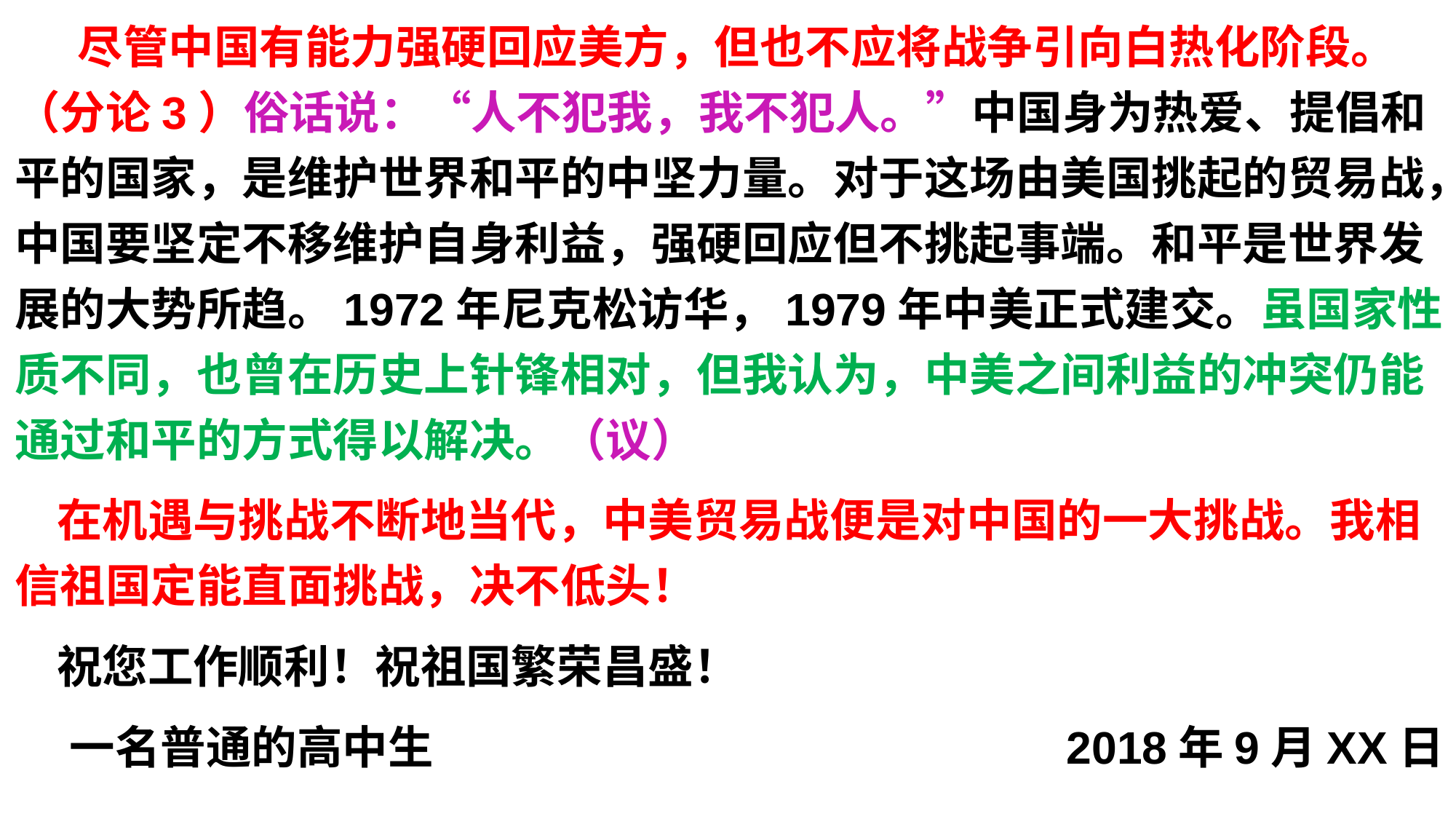

尽管中国有能力强硬回应美方，但也不应将战争引向白热化阶段。（分论3）俗话说：“人不犯我，我不犯人。”中国身为热爱、提倡和平的国家，是维护世界和平的中坚力量。对于这场由美国挑起的贸易战，中国要坚定不移维护自身利益，强硬回应但不挑起事端。和平是世界发展的大势所趋。1972年尼克松访华，1979年中美正式建交。虽国家性质不同，也曾在历史上针锋相对，但我认为，中美之间利益的冲突仍能通过和平的方式得以解决。（议）
   在机遇与挑战不断地当代，中美贸易战便是对中国的一大挑战。我相信祖国定能直面挑战，决不低头！
   祝您工作顺利！祝祖国繁荣昌盛！
一名普通的高中生                                                            2018年9月XX日